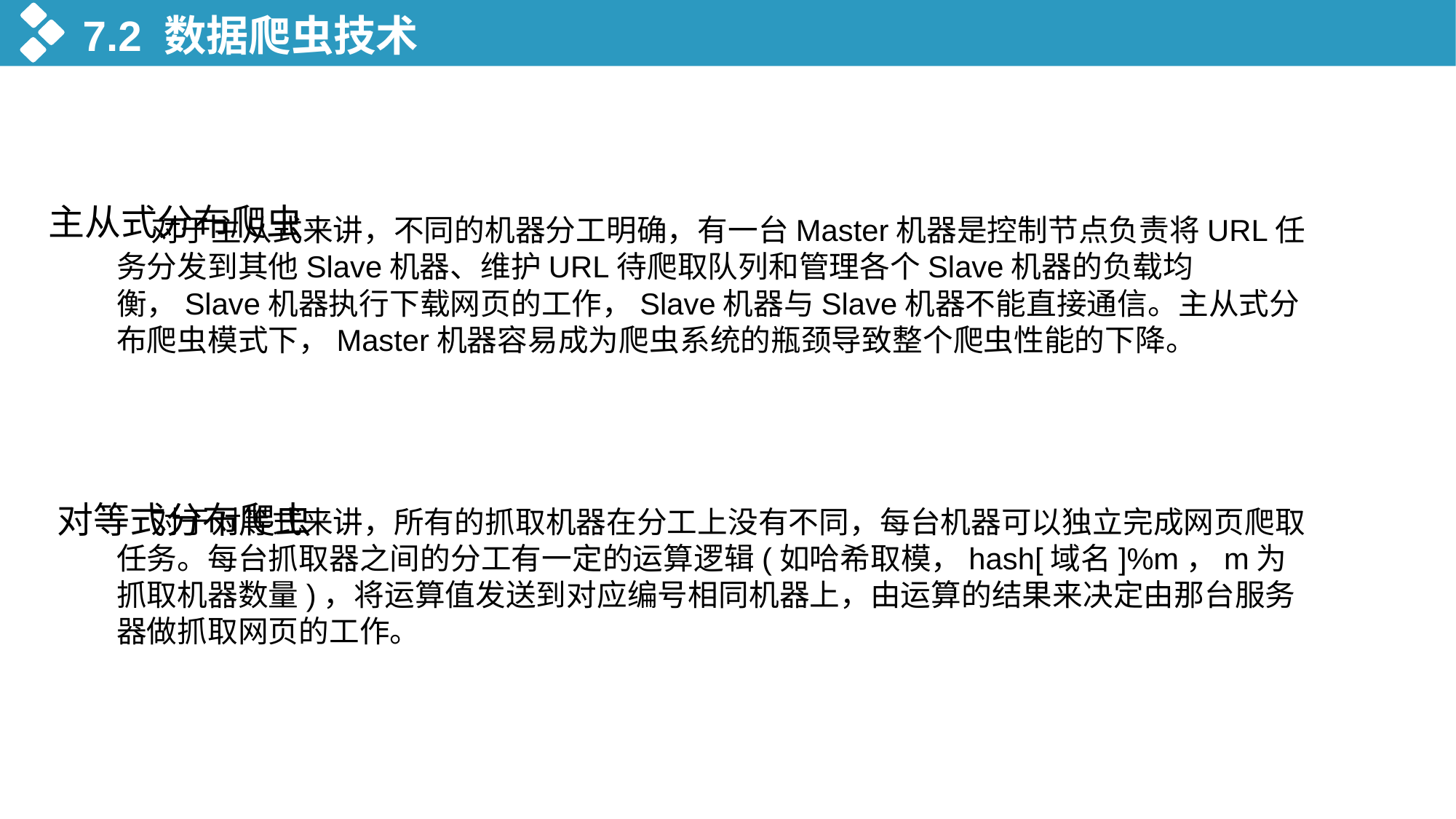

7.2 数据爬虫技术

                                                                                                主从式分布爬虫

    对于主从式来讲，不同的机器分工明确，有一台Master机器是控制节点负责将URL任务分发到其他Slave机器、维护URL待爬取队列和管理各个Slave机器的负载均衡，Slave机器执行下载网页的工作，Slave机器与Slave机器不能直接通信。主从式分布爬虫模式下，Master机器容易成为爬虫系统的瓶颈导致整个爬虫性能的下降。

    对于对等式来讲，所有的抓取机器在分工上没有不同，每台机器可以独立完成网页爬取任务。每台抓取器之间的分工有一定的运算逻辑(如哈希取模，hash[域名]%m，m为抓取机器数量)，将运算值发送到对应编号相同机器上，由运算的结果来决定由那台服务器做抓取网页的工作。
                                                                                                对等式分布爬虫